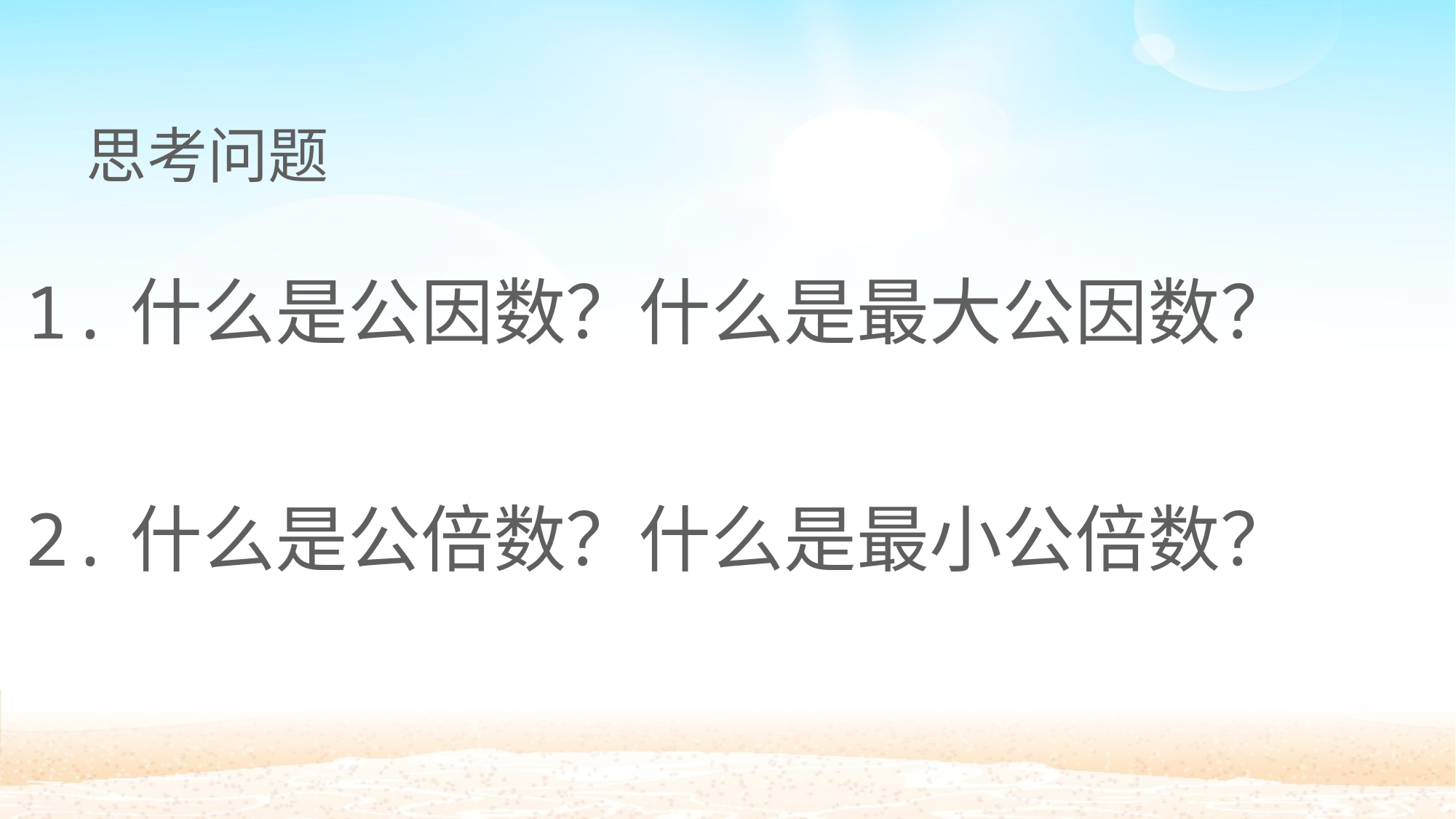

思考问题
1.什么是公因数？什么是最大公因数？

2.什么是公倍数？什么是最小公倍数？